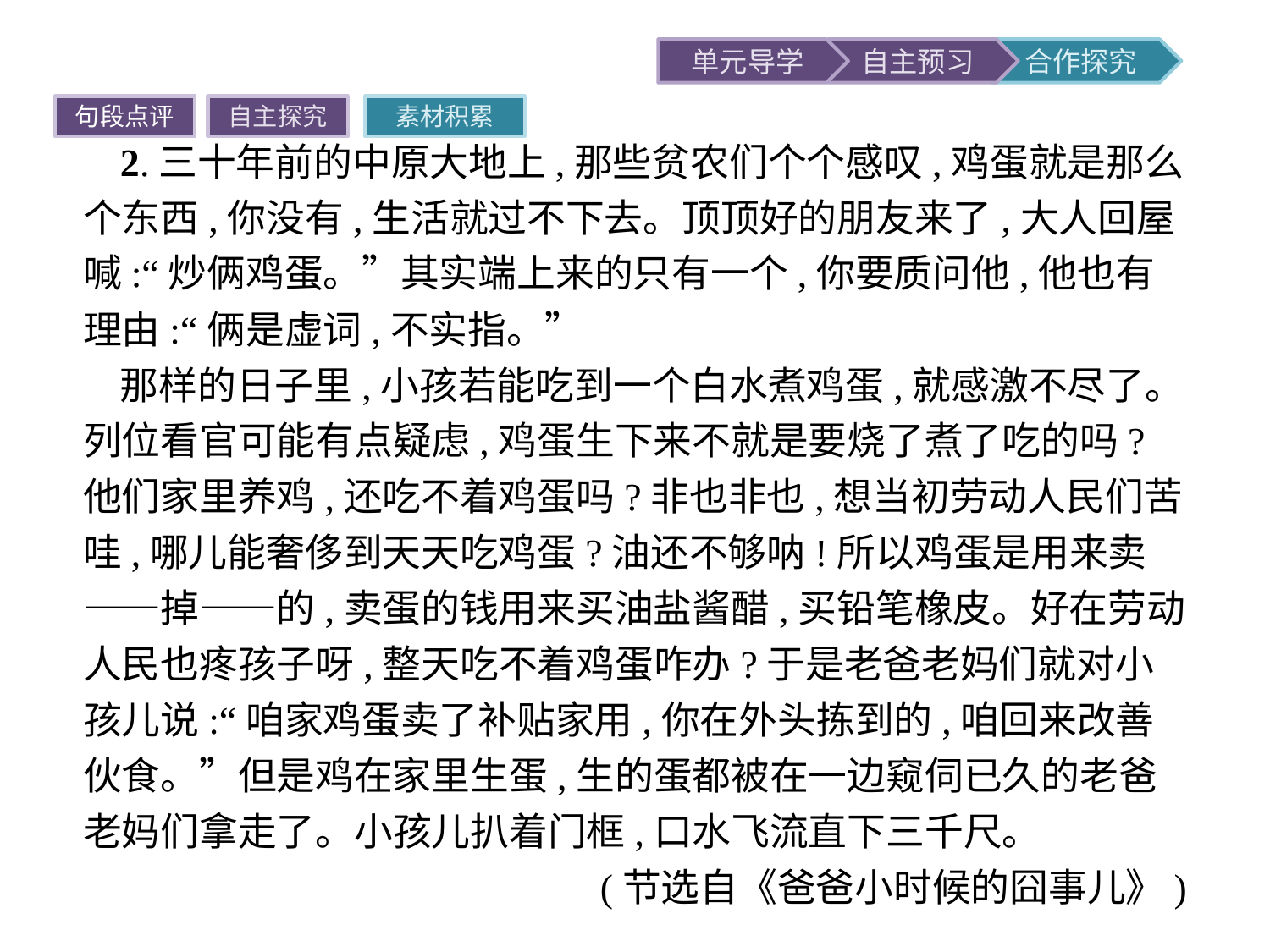

句段点评
自主探究
素材积累
2.三十年前的中原大地上,那些贫农们个个感叹,鸡蛋就是那么个东西,你没有,生活就过不下去。顶顶好的朋友来了,大人回屋喊:“炒俩鸡蛋。”其实端上来的只有一个,你要质问他,他也有理由:“俩是虚词,不实指。”
那样的日子里,小孩若能吃到一个白水煮鸡蛋,就感激不尽了。列位看官可能有点疑虑,鸡蛋生下来不就是要烧了煮了吃的吗?他们家里养鸡,还吃不着鸡蛋吗?非也非也,想当初劳动人民们苦哇,哪儿能奢侈到天天吃鸡蛋?油还不够呐!所以鸡蛋是用来卖——掉——的,卖蛋的钱用来买油盐酱醋,买铅笔橡皮。好在劳动人民也疼孩子呀,整天吃不着鸡蛋咋办?于是老爸老妈们就对小孩儿说:“咱家鸡蛋卖了补贴家用,你在外头拣到的,咱回来改善伙食。”但是鸡在家里生蛋,生的蛋都被在一边窥伺已久的老爸老妈们拿走了。小孩儿扒着门框,口水飞流直下三千尺。
(节选自《爸爸小时候的囧事儿》)